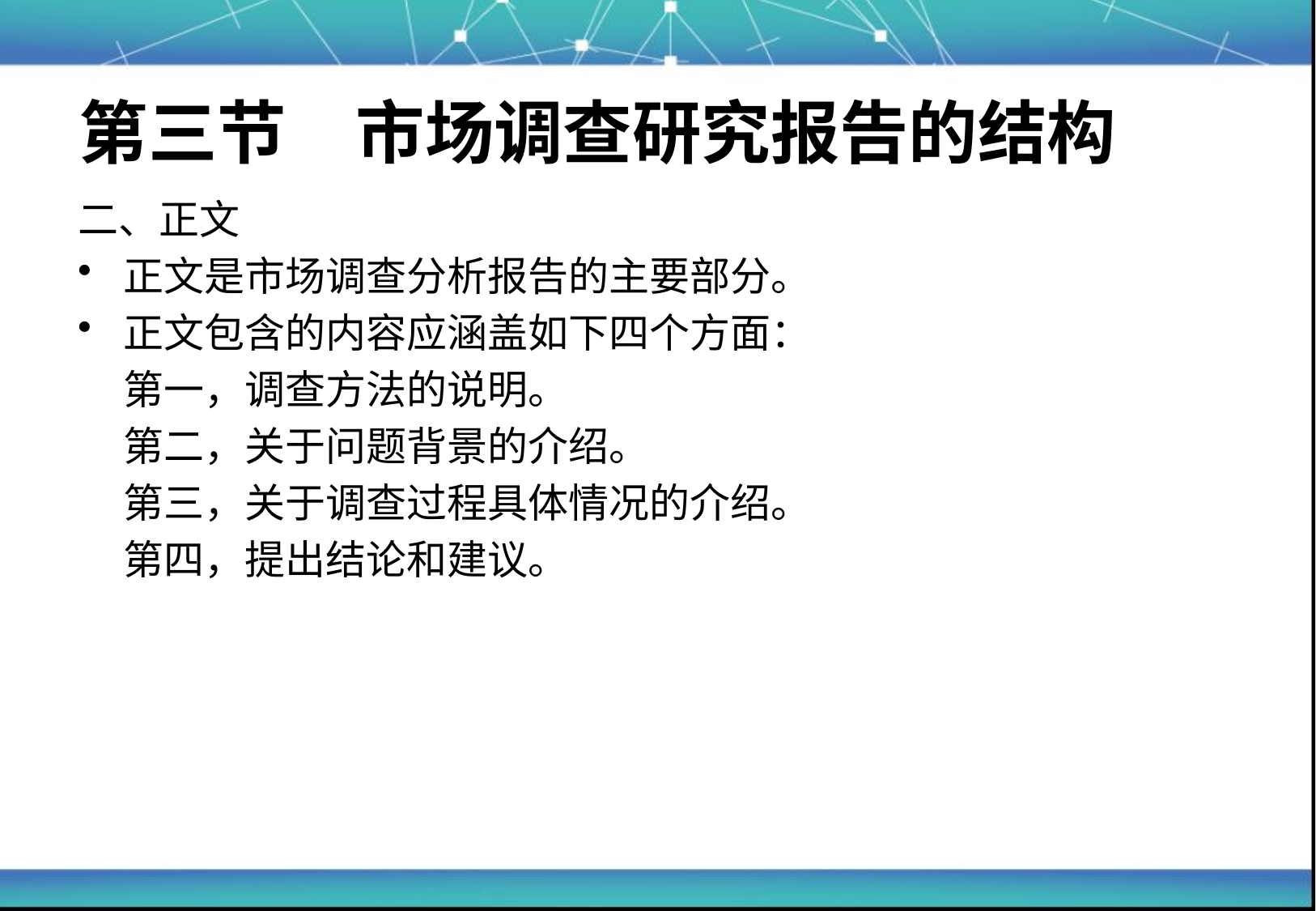

# 第三节　市场调查研究报告的结构
二、正文
正文是市场调查分析报告的主要部分。
正文包含的内容应涵盖如下四个方面：
	第一，调查方法的说明。
	第二，关于问题背景的介绍。
	第三，关于调查过程具体情况的介绍。
	第四，提出结论和建议。